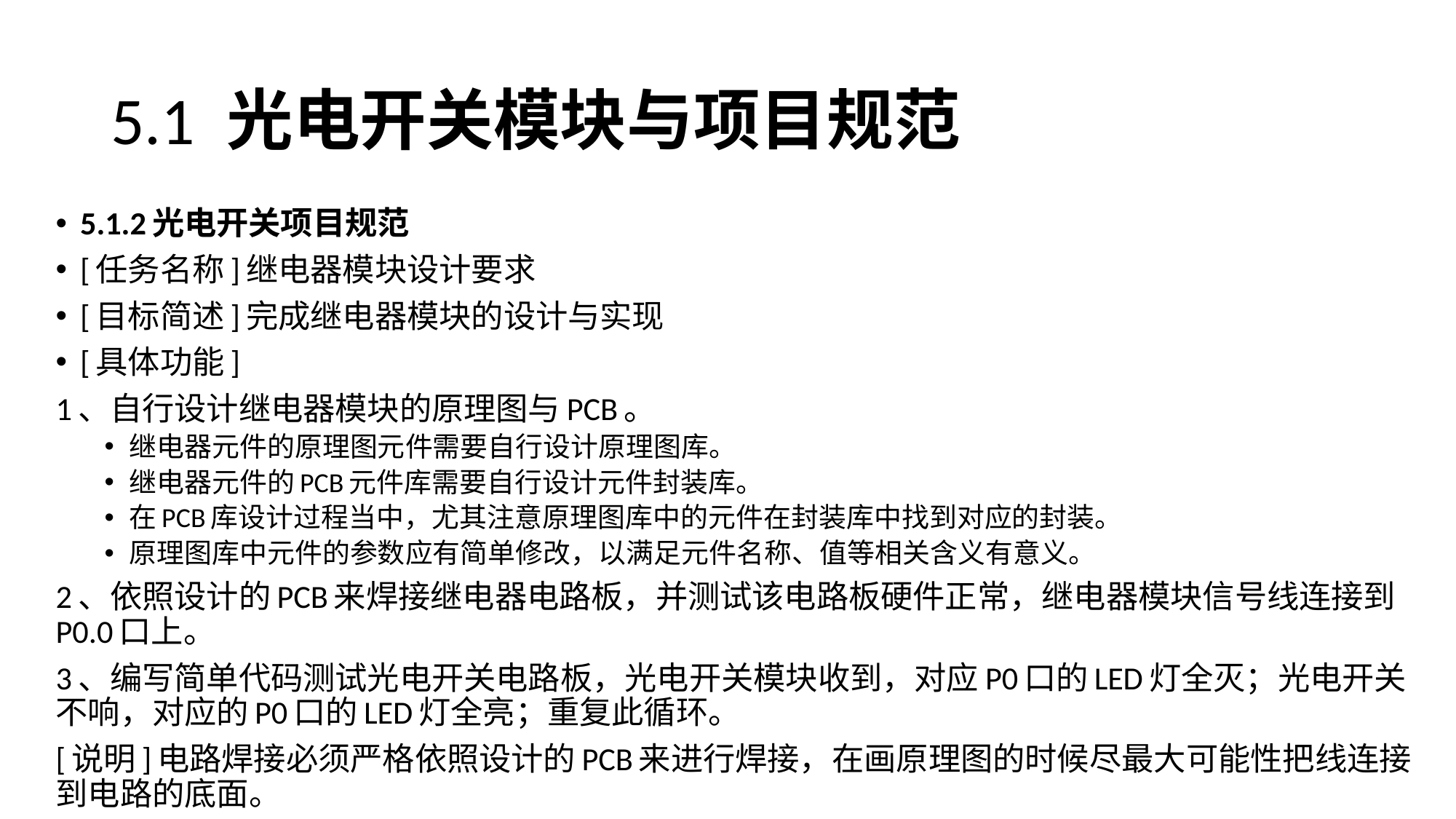

# 5.1 光电开关模块与项目规范
5.1.2光电开关项目规范
[任务名称]继电器模块设计要求
[目标简述]完成继电器模块的设计与实现
[具体功能]
1、自行设计继电器模块的原理图与PCB。
继电器元件的原理图元件需要自行设计原理图库。
继电器元件的PCB元件库需要自行设计元件封装库。
在PCB库设计过程当中，尤其注意原理图库中的元件在封装库中找到对应的封装。
原理图库中元件的参数应有简单修改，以满足元件名称、值等相关含义有意义。
2、依照设计的PCB来焊接继电器电路板，并测试该电路板硬件正常，继电器模块信号线连接到P0.0口上。
3、编写简单代码测试光电开关电路板，光电开关模块收到，对应P0口的LED灯全灭；光电开关不响，对应的P0口的LED灯全亮；重复此循环。
[说明]电路焊接必须严格依照设计的PCB来进行焊接，在画原理图的时候尽最大可能性把线连接到电路的底面。